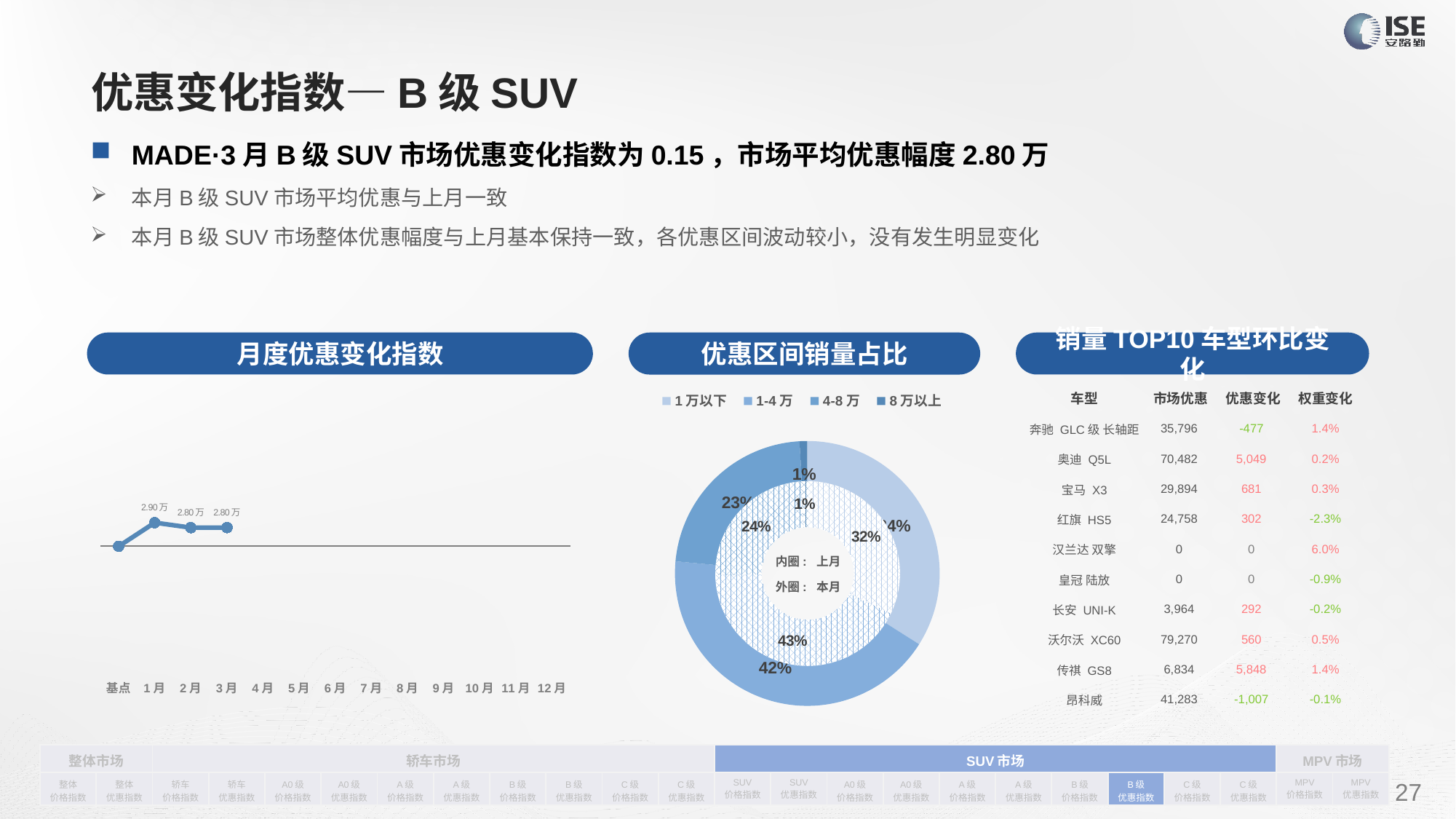

# 优惠变化指数—B级SUV
MADE·3月B级SUV市场优惠变化指数为0.15，市场平均优惠幅度2.80万
本月B级SUV市场平均优惠与上月一致
本月B级SUV市场整体优惠幅度与上月基本保持一致，各优惠区间波动较小，没有发生明显变化
月度优惠变化指数

销量TOP10车型环比变化

优惠区间销量占比

| 车型 | 市场优惠 | 优惠变化 | 权重变化 |
| --- | --- | --- | --- |
| 奔驰 GLC级 长轴距 | 35,796 | -477 | 1.4% |
| 奥迪 Q5L | 70,482 | 5,049 | 0.2% |
| 宝马 X3 | 29,894 | 681 | 0.3% |
| 红旗 HS5 | 24,758 | 302 | -2.3% |
| 汉兰达 双擎 | 0 | 0 | 6.0% |
| 皇冠 陆放 | 0 | 0 | -0.9% |
| 长安 UNI-K | 3,964 | 292 | -0.2% |
| 沃尔沃 XC60 | 79,270 | 560 | 0.5% |
| 传祺 GS8 | 6,834 | 5,848 | 1.4% |
| 昂科威 | 41,283 | -1,007 | -0.1% |

### Chart

| Category | 销量 |
|---|---|
| 1万以下 | 37894.0 |
| 1-4万 | 47356.0 |
| 4-8万 | 25202.0 |
| 8万以上 | 1055.0 |

### Chart

| Category | Y2022 |
|---|---|
| 基点 | 0.0 |
| 1月 | 0.19 |
| 2月 | 0.15 |
| 3月 | 0.15 |
| 4月 | None |
| 5月 | None |
| 6月 | None |
| 7月 | None |
| 8月 | None |
| 9月 | None |
| 10月 | None |
| 11月 | None |
| 12月 | None |

### Chart

| Category | 销量 |
|---|---|
| 1万以下 | 31678.0 |
| 1-4万 | 41937.0 |
| 4-8万 | 23662.0 |
| 8万以上 | 1234.0 |
内圈:  上月
外圈:  本月
| 整体市场 |  | 轿车市场 |  |  |  |  |  |  |  |  |  | SUV市场 |  |  |  |  |  |  |  |  |  | MPV市场 |  |
| --- | --- | --- | --- | --- | --- | --- | --- | --- | --- | --- | --- | --- | --- | --- | --- | --- | --- | --- | --- | --- | --- | --- | --- |
| 整体 价格指数 | 整体 优惠指数 | 轿车 价格指数 | 轿车 优惠指数 | A0级 价格指数 | A0级 优惠指数 | A级 价格指数 | A级 优惠指数 | B级 价格指数 | B级 优惠指数 | C级 价格指数 | C级 优惠指数 | SUV 价格指数 | SUV 优惠指数 | A0级 价格指数 | A0级 优惠指数 | A级 价格指数 | A级 优惠指数 | B级 价格指数 | B级 优惠指数 | C级 价格指数 | C级 优惠指数 | MPV 价格指数 | MPV 优惠指数 |
请在插入菜单—页眉和页脚中修改此 文本
27